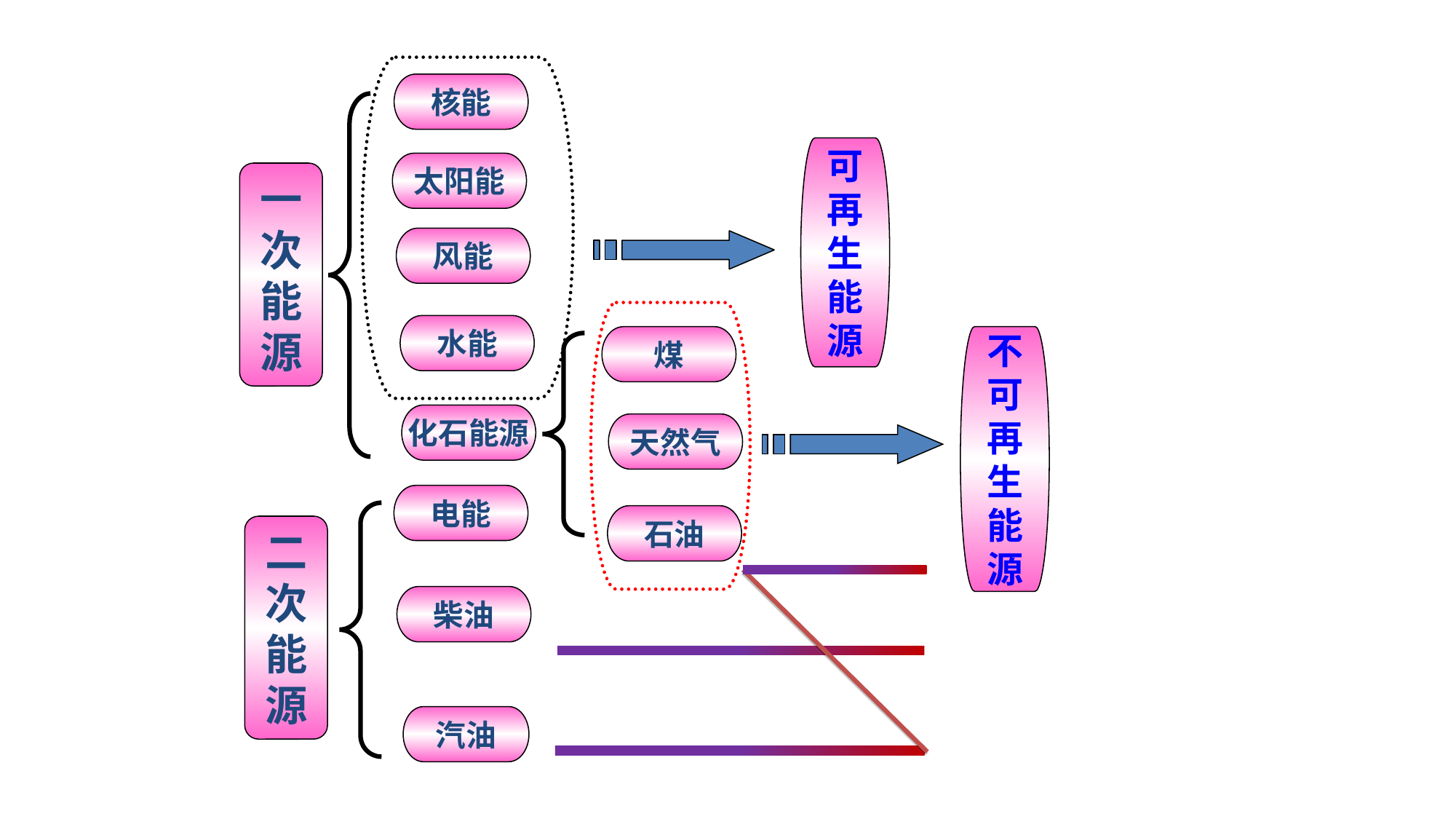

核能

可
再
生
能
源
太阳能
一
次
能
源
风能

水能
不
可
再
生
能
源
煤

化石能源
天然气

电能

石油
二
次
能
源

柴油

汽油